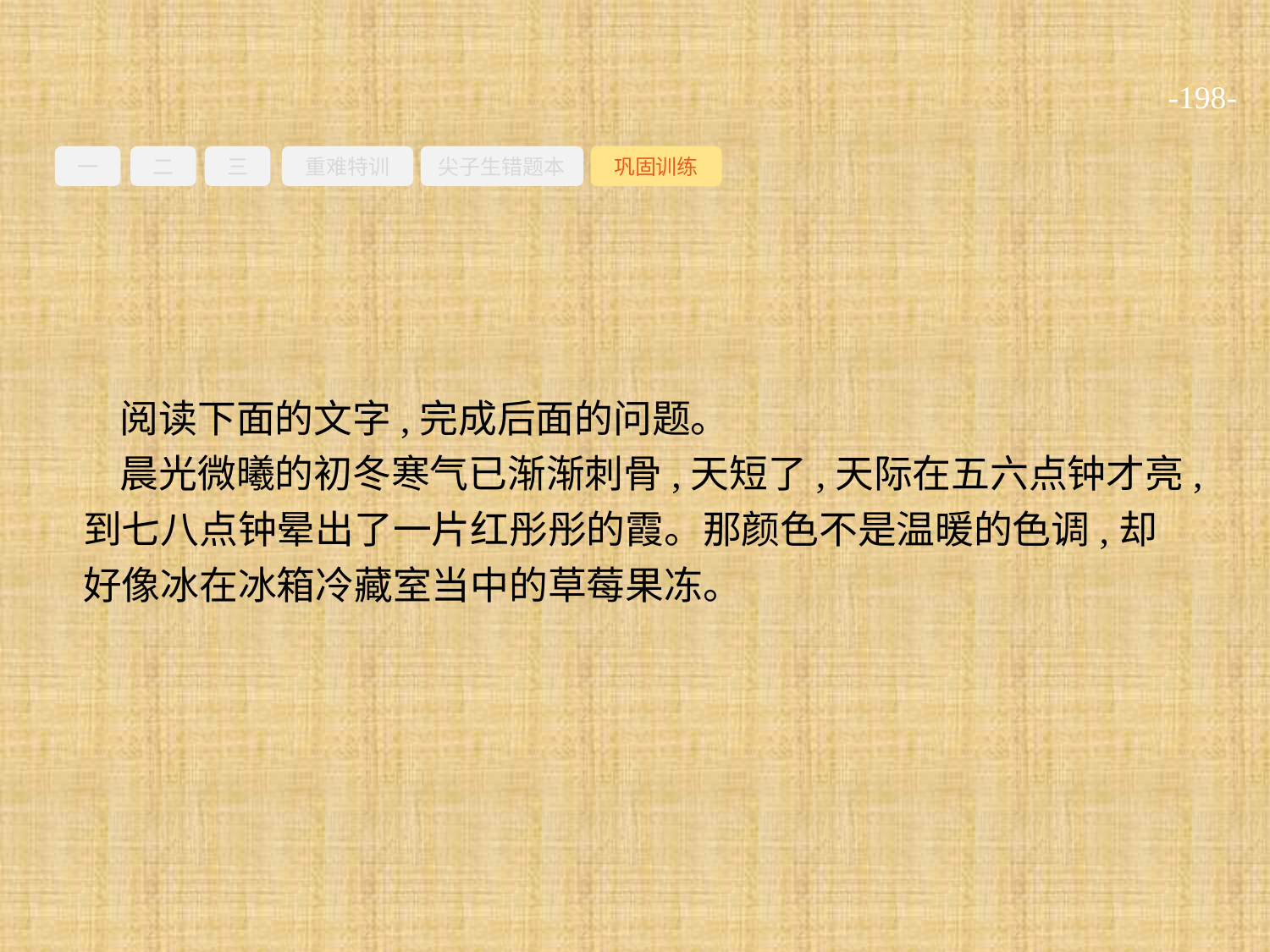

-198-
一
二
三
重难特训
尖子生错题本
巩固训练
阅读下面的文字,完成后面的问题。
晨光微曦的初冬寒气已渐渐刺骨,天短了,天际在五六点钟才亮,到七八点钟晕出了一片红彤彤的霞。那颜色不是温暖的色调,却好像冰在冰箱冷藏室当中的草莓果冻。